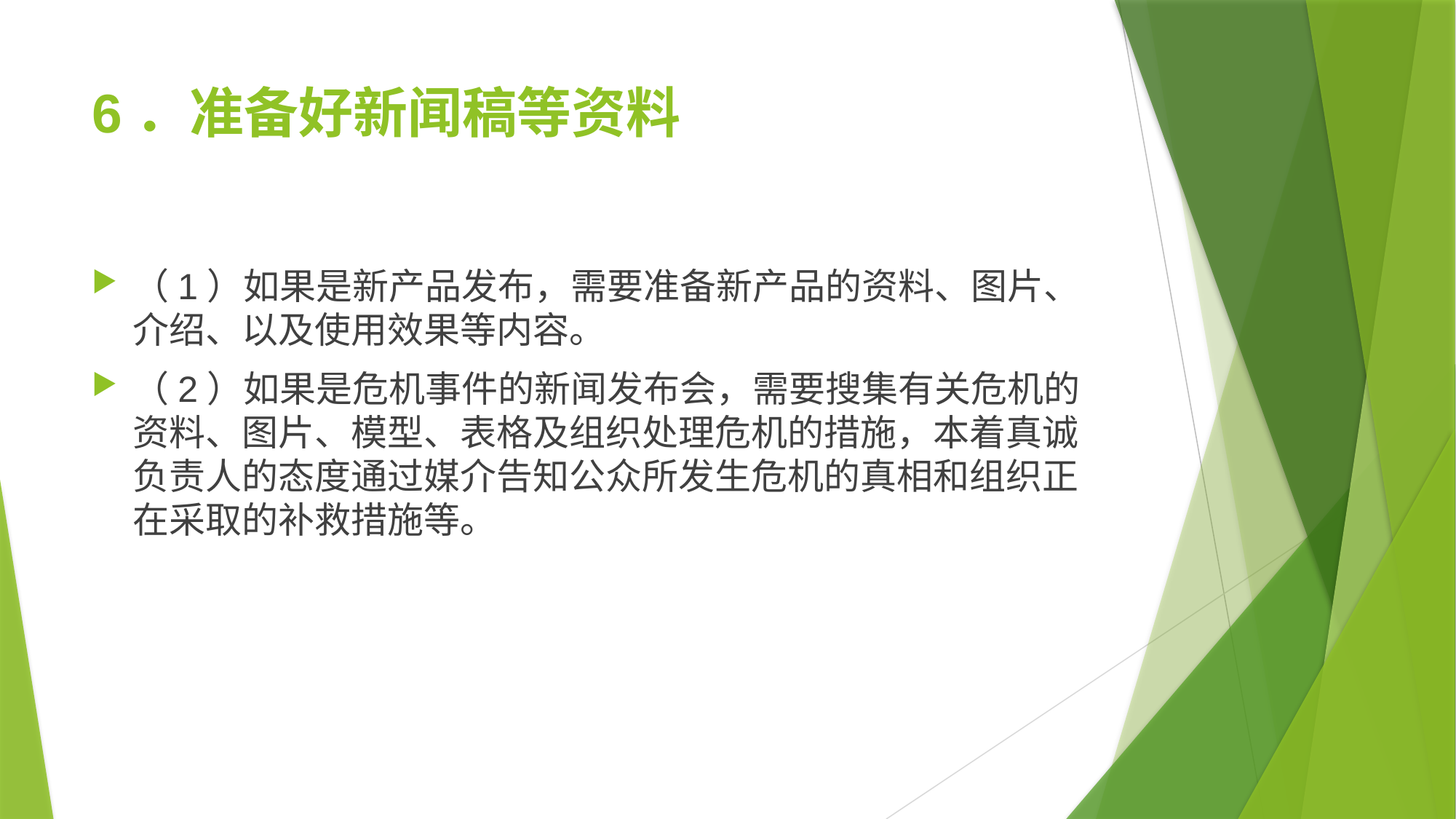

# 6．准备好新闻稿等资料
（1）如果是新产品发布，需要准备新产品的资料、图片、介绍、以及使用效果等内容。
（2）如果是危机事件的新闻发布会，需要搜集有关危机的资料、图片、模型、表格及组织处理危机的措施，本着真诚负责人的态度通过媒介告知公众所发生危机的真相和组织正在采取的补救措施等。